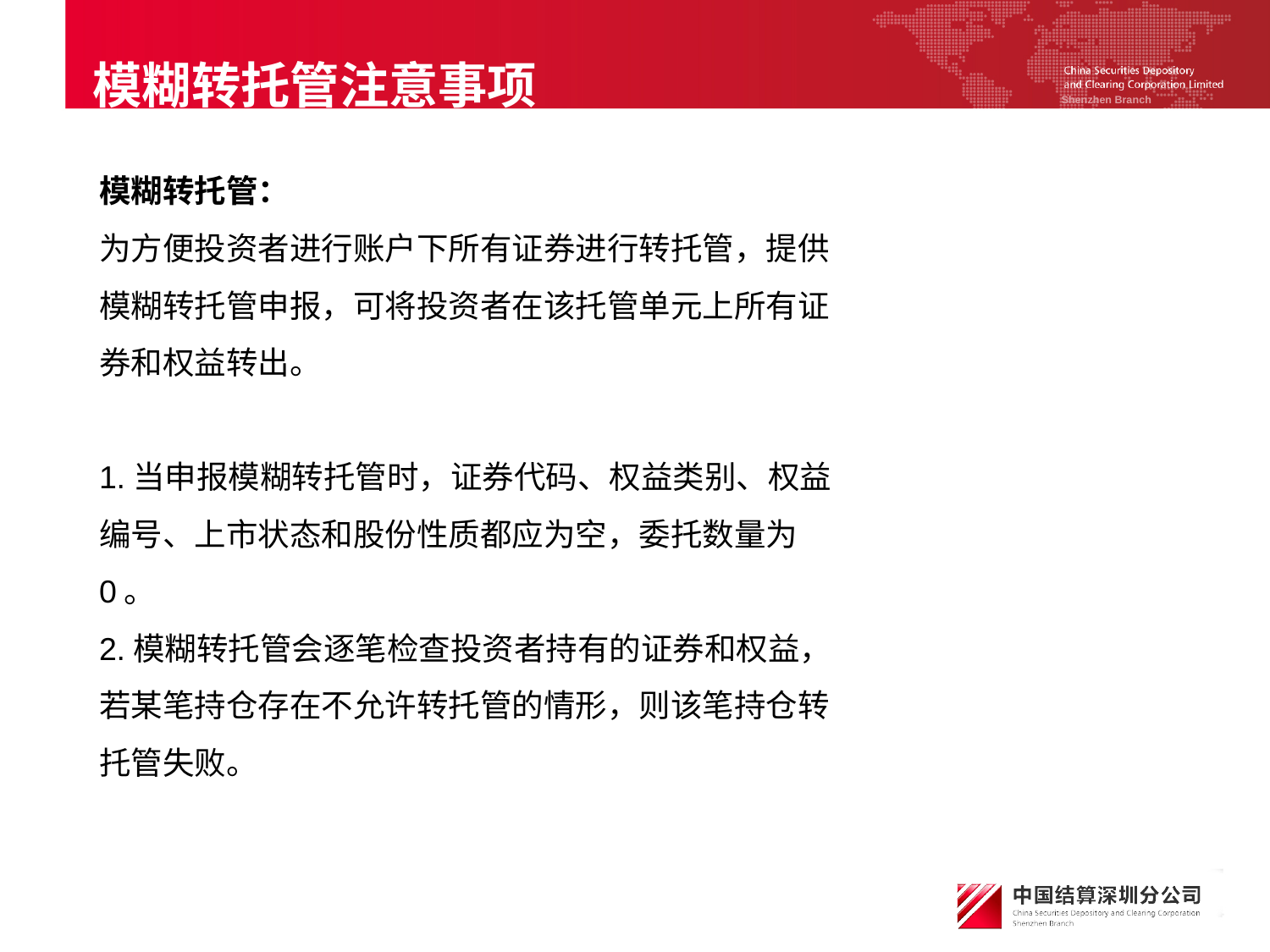

模糊转托管注意事项
模糊转托管：
为方便投资者进行账户下所有证券进行转托管，提供模糊转托管申报，可将投资者在该托管单元上所有证券和权益转出。

1.当申报模糊转托管时，证券代码、权益类别、权益编号、上市状态和股份性质都应为空，委托数量为0。
2.模糊转托管会逐笔检查投资者持有的证券和权益，若某笔持仓存在不允许转托管的情形，则该笔持仓转托管失败。